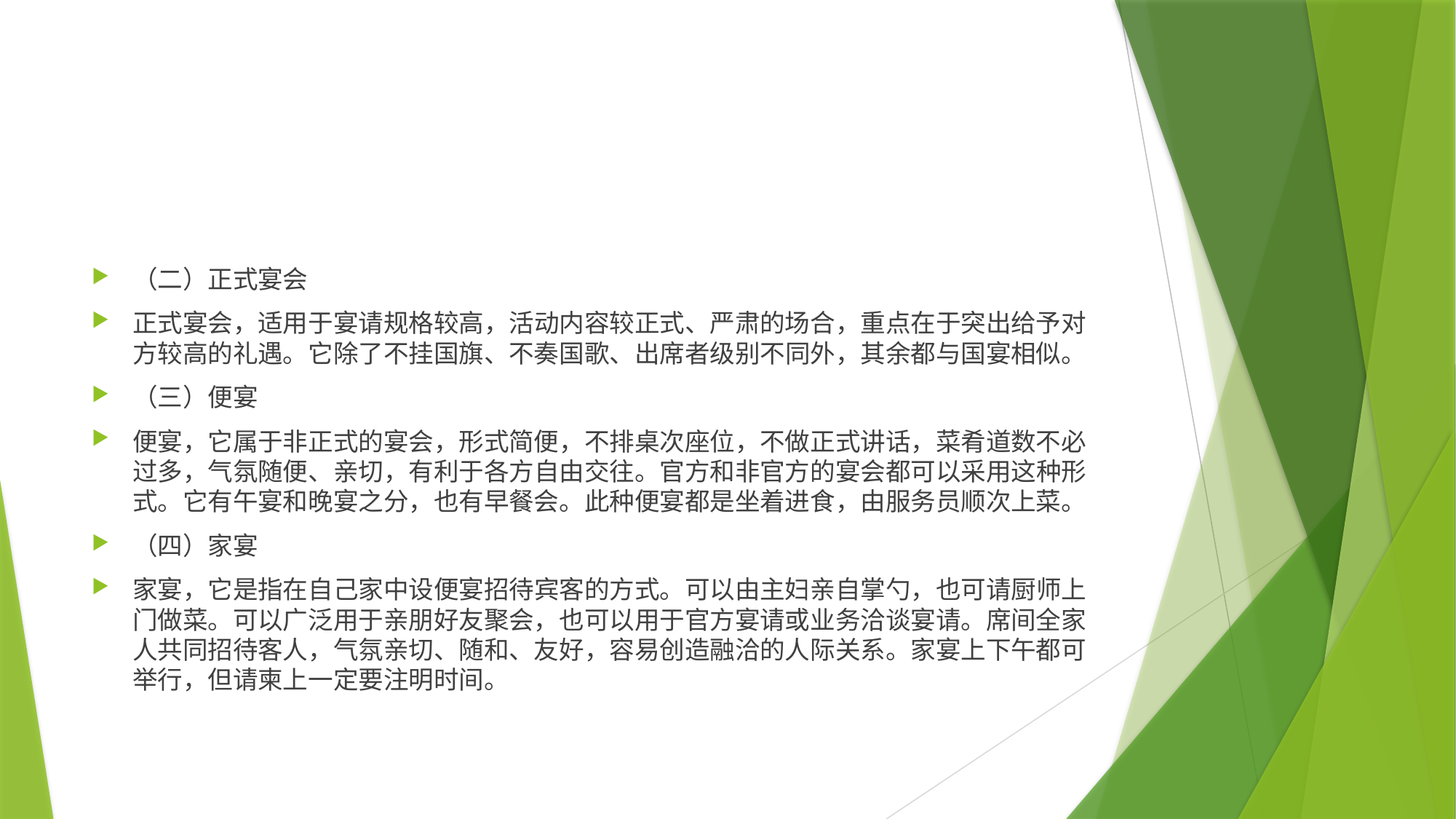

#
（二）正式宴会
正式宴会，适用于宴请规格较高，活动内容较正式、严肃的场合，重点在于突出给予对方较高的礼遇。它除了不挂国旗、不奏国歌、出席者级别不同外，其余都与国宴相似。
（三）便宴
便宴，它属于非正式的宴会，形式简便，不排桌次座位，不做正式讲话，菜肴道数不必过多，气氛随便、亲切，有利于各方自由交往。官方和非官方的宴会都可以采用这种形式。它有午宴和晚宴之分，也有早餐会。此种便宴都是坐着进食，由服务员顺次上菜。
（四）家宴
家宴，它是指在自己家中设便宴招待宾客的方式。可以由主妇亲自掌勺，也可请厨师上门做菜。可以广泛用于亲朋好友聚会，也可以用于官方宴请或业务洽谈宴请。席间全家人共同招待客人，气氛亲切、随和、友好，容易创造融洽的人际关系。家宴上下午都可举行，但请柬上一定要注明时间。